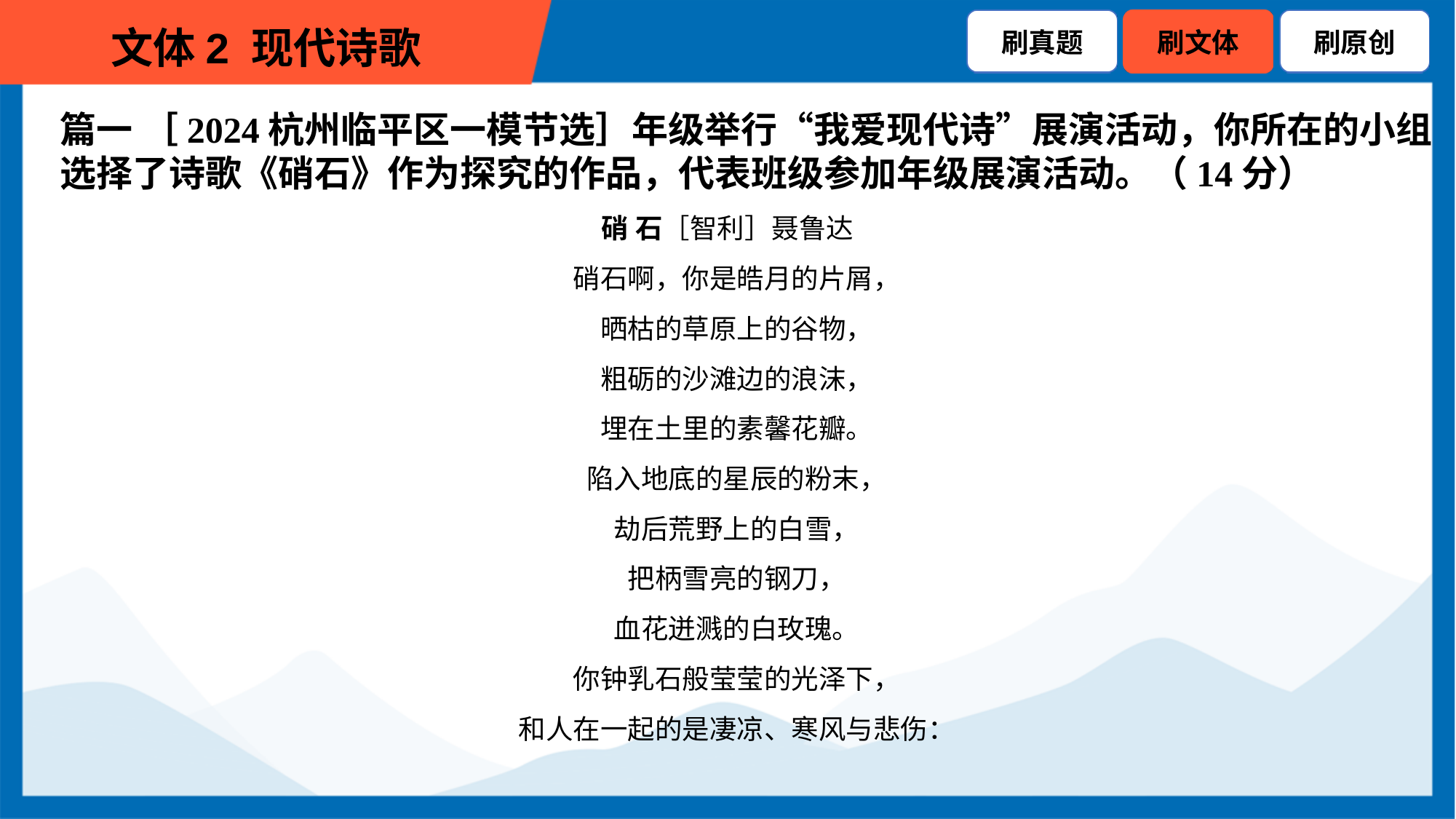

篇一 ［2024杭州临平区一模节选］年级举行“我爱现代诗”展演活动，你所在的小组
选择了诗歌《硝石》作为探究的作品，代表班级参加年级展演活动。（14分）
硝 石［智利］聂鲁达
  硝石啊，你是皓月的片屑，
  晒枯的草原上的谷物，
  粗砺的沙滩边的浪沫，
  埋在土里的素馨花瓣。
  陷入地底的星辰的粉末，
  劫后荒野上的白雪，
  把柄雪亮的钢刀，
  血花迸溅的白玫瑰。
  你钟乳石般莹莹的光泽下，
  和人在一起的是凄凉、寒风与悲伤：